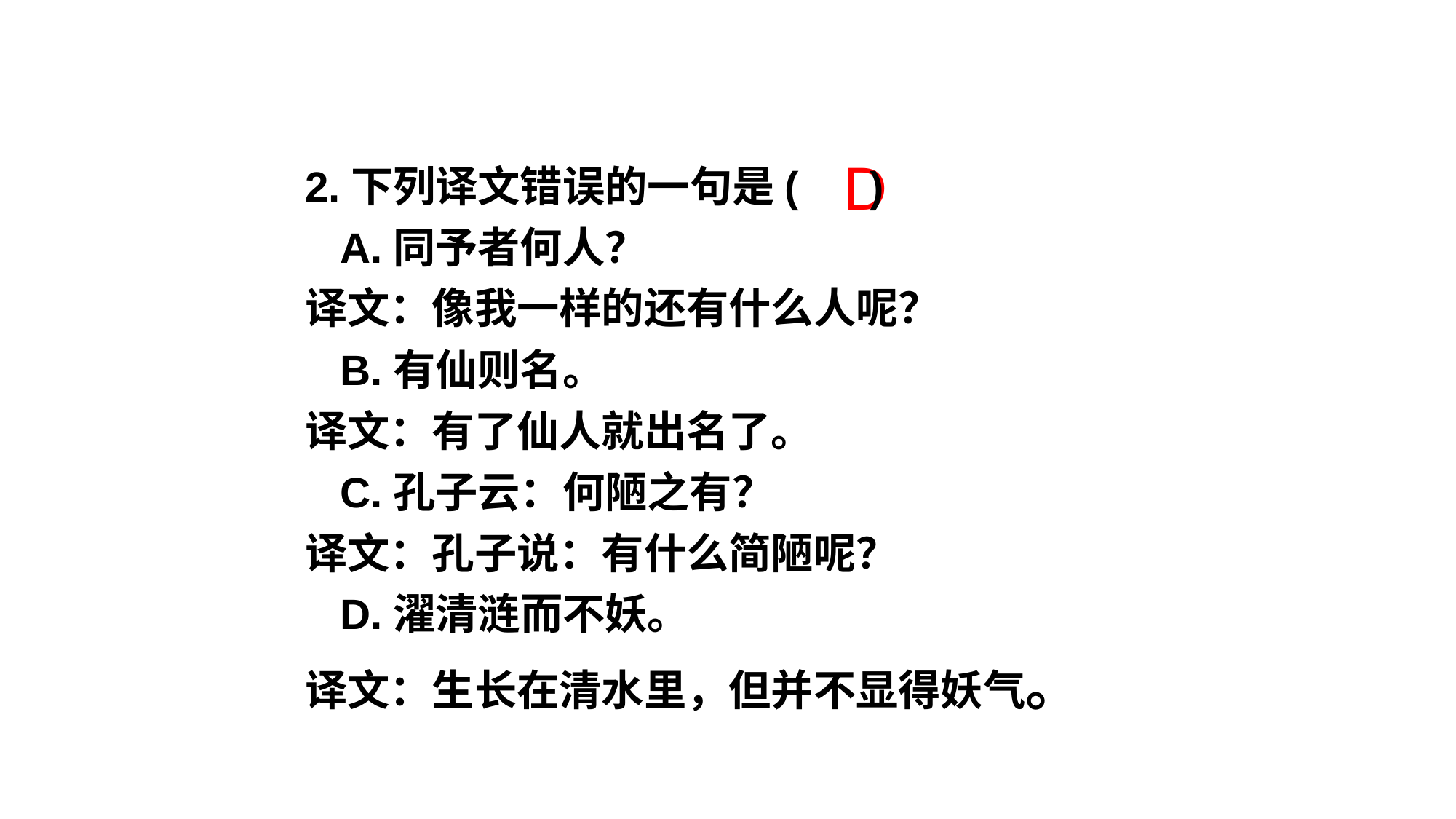

2.下列译文错误的一句是(      )
   A.同予者何人？
译文：像我一样的还有什么人呢？
   B.有仙则名。
译文：有了仙人就出名了。
   C.孔子云：何陋之有？
译文：孔子说：有什么简陋呢？
   D.濯清涟而不妖。
译文：生长在清水里，但并不显得妖气。
D